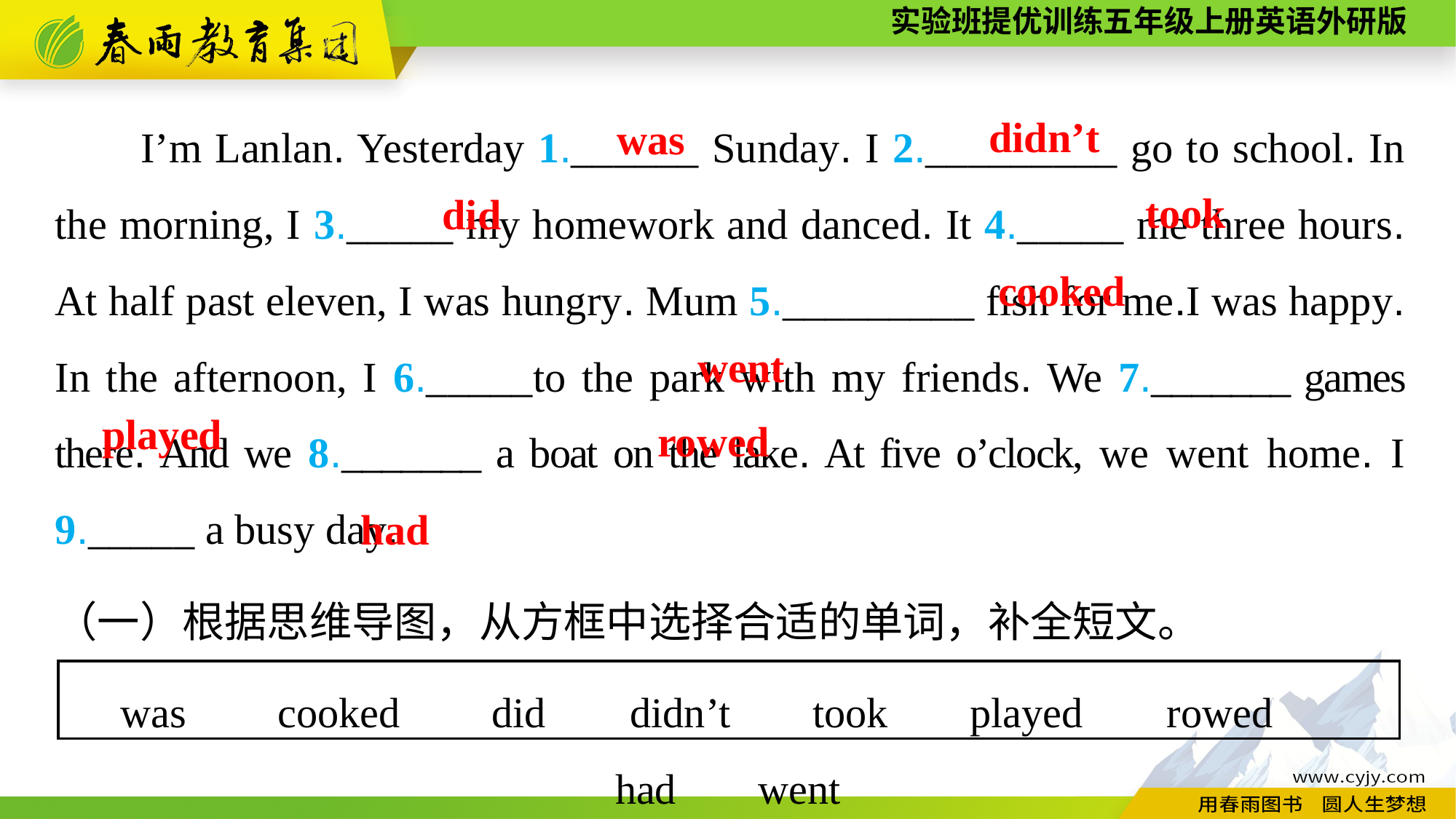

I’m Lanlan. Yesterday 1.______ Sunday. I 2._________ go to school. In the morning, I 3._____ my homework and danced. It 4._____ me three hours. At half past eleven, I was hungry. Mum 5._________ fish for me.I was happy. In the afternoon, I 6._____to the park with my friends. We 7._______ games there. And we 8._______ a boat on the lake. At five o’clock, we went home. I 9._____ a busy day.
didn’t
was
took
did
cooked
went
played
rowed
had
（一）根据思维导图，从方框中选择合适的单词，补全短文。
was　   cooked　   did  　didn’t　  took　  played  　rowed　  had　  went